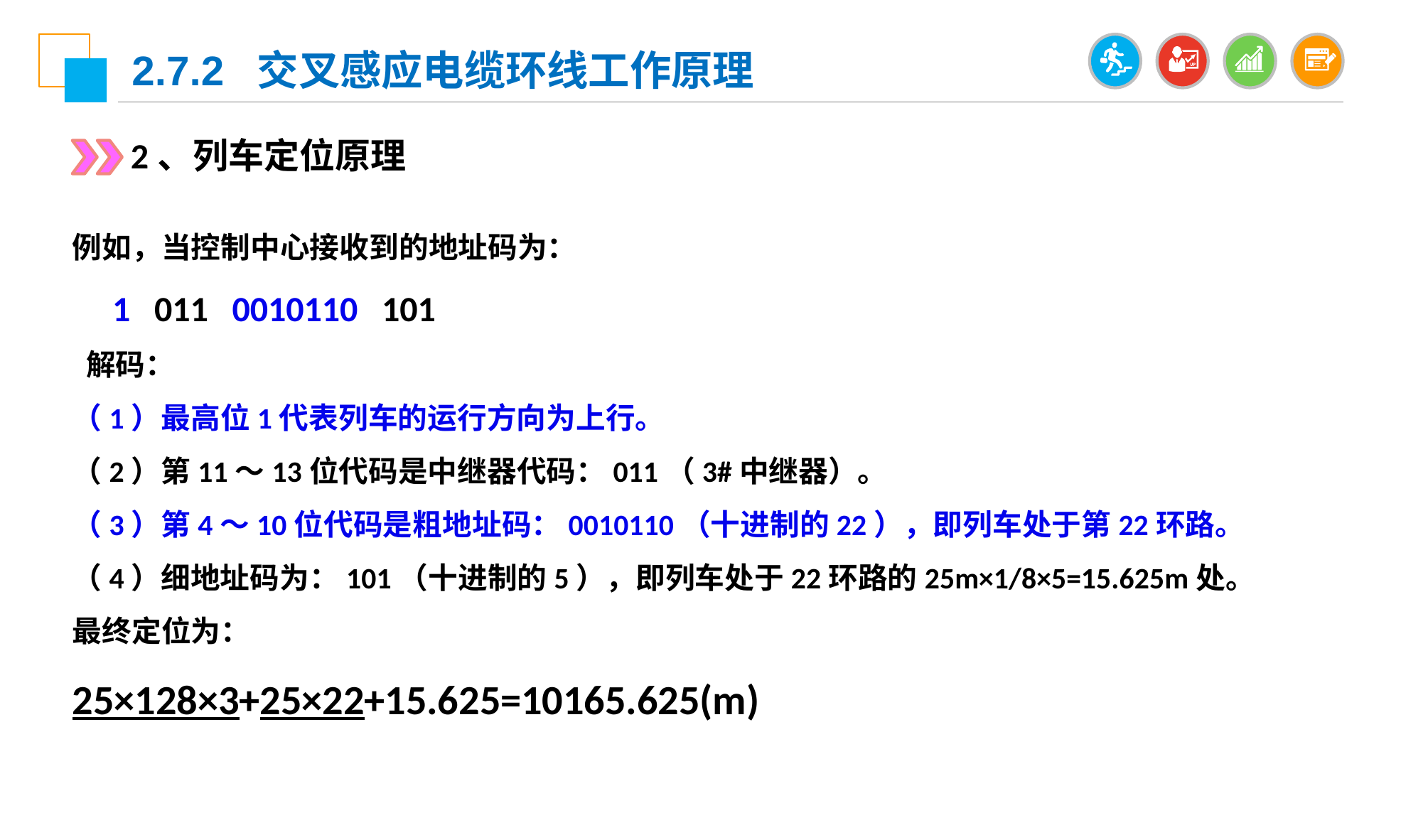

2.7.2  交叉感应电缆环线工作原理
2、列车定位原理

例如，当控制中心接收到的地址码为：
     1   011   0010110   101
 解码：
（1）最高位1代表列车的运行方向为上行。
（2）第11～13位代码是中继器代码：011（3#中继器）。
（3）第4～10位代码是粗地址码：0010110（十进制的22），即列车处于第22环路。
（4）细地址码为：101（十进制的5），即列车处于22环路的25m×1/8×5=15.625m处。
最终定位为：
25×128×3+25×22+15.625=10165.625(m)